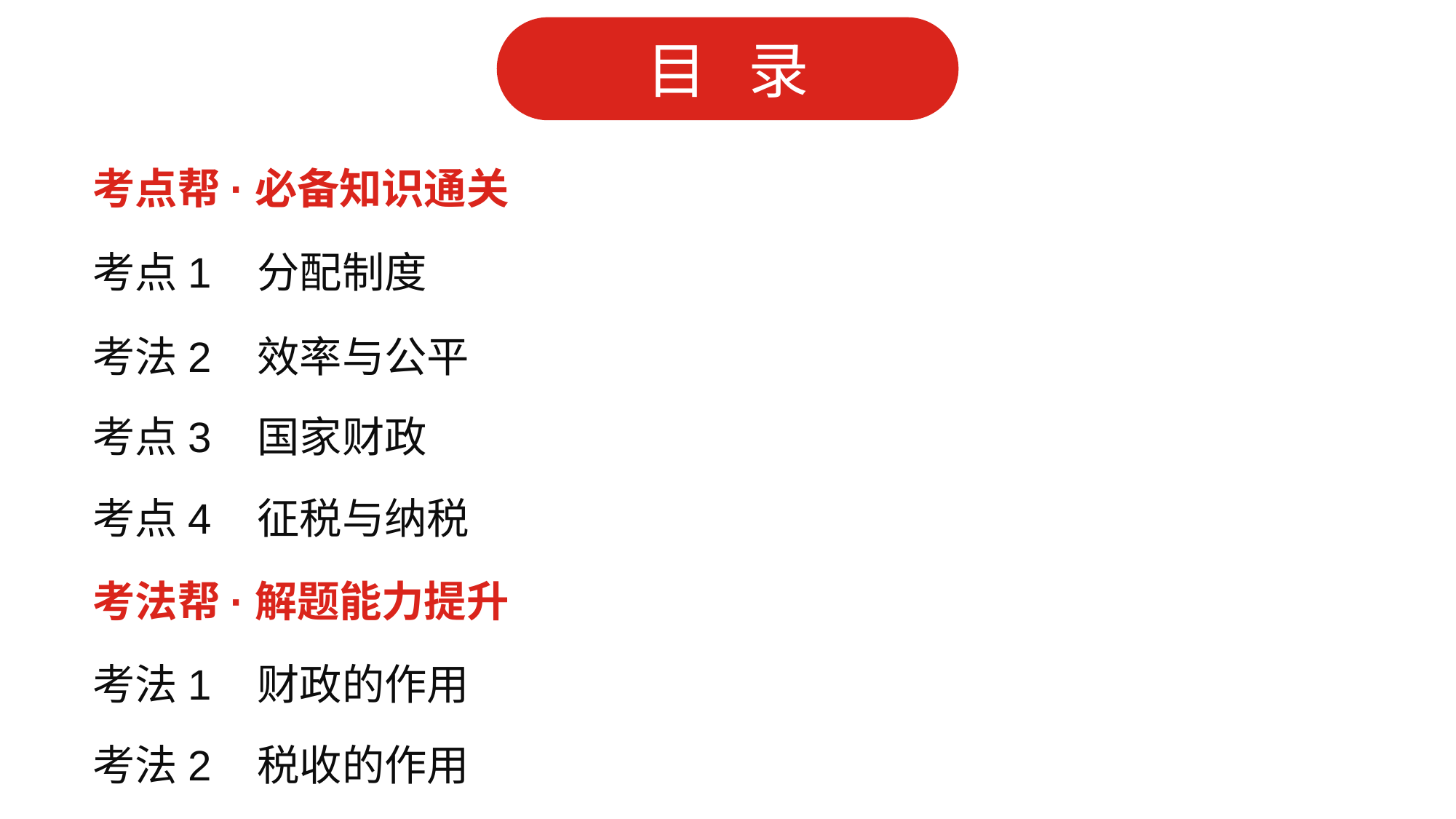

考点帮·必备知识通关
考点1   分配制度
考法2   效率与公平
考点3   国家财政
考点4   征税与纳税
考法帮·解题能力提升
考法1   财政的作用
考法2   税收的作用